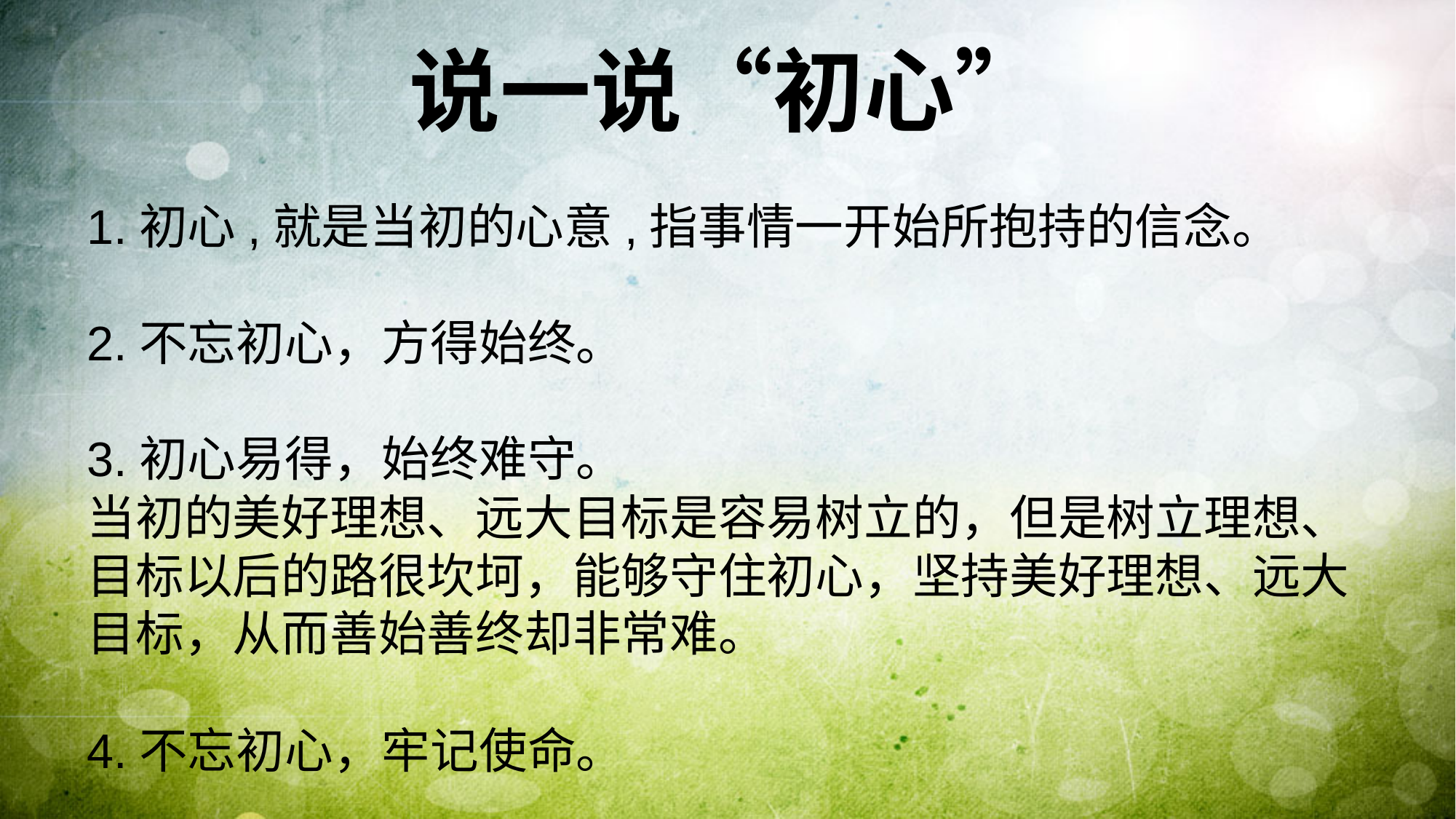

说一说“初心”
1.初心,就是当初的心意,指事情一开始所抱持的信念。

2.不忘初心，方得始终。

3.初心易得，始终难守。
当初的美好理想、远大目标是容易树立的，但是树立理想、目标以后的路很坎坷，能够守住初心，坚持美好理想、远大目标，从而善始善终却非常难。

4.不忘初心，牢记使命。